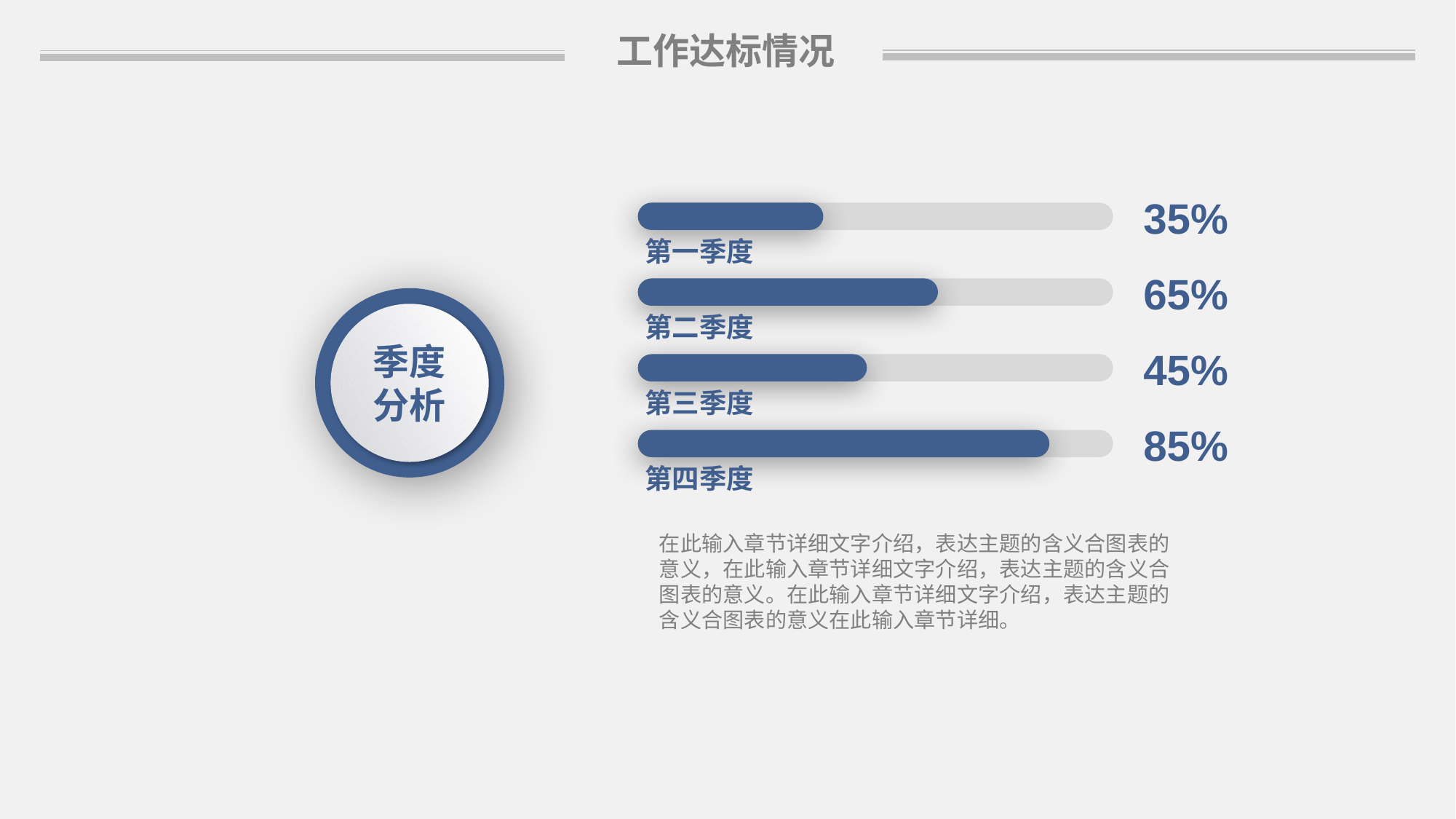

工作达标情况
35%

第一季度
65%

第二季度
季度
分析
45%

第三季度
85%

第四季度
在此输入章节详细文字介绍，表达主题的含义合图表的意义，在此输入章节详细文字介绍，表达主题的含义合图表的意义。在此输入章节详细文字介绍，表达主题的含义合图表的意义在此输入章节详细。